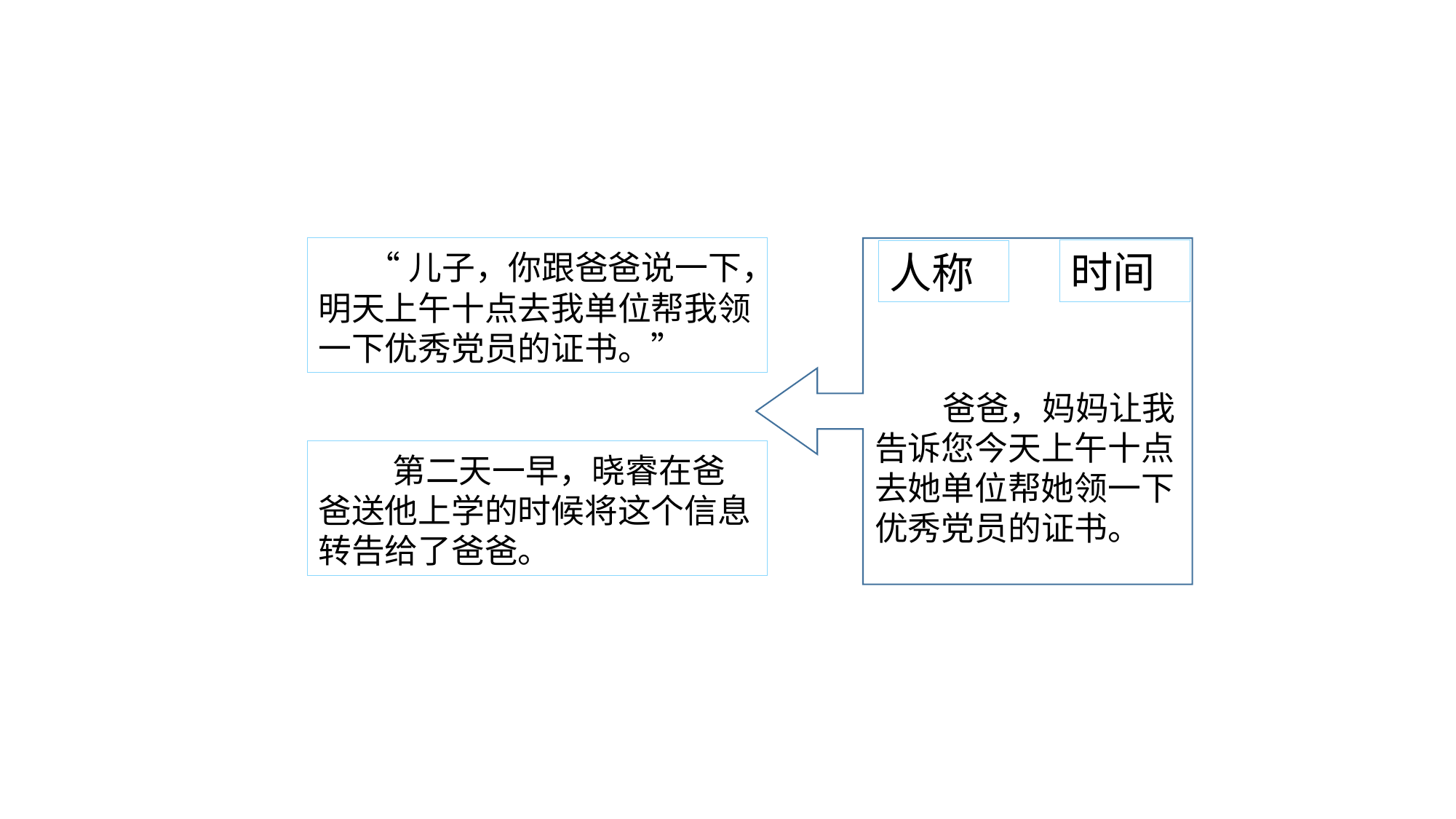

“儿子，你跟爸爸说一下，明天上午十点去我单位帮我领一下优秀党员的证书。”

时间
人称
        爸爸，妈妈让我告诉您今天上午十点去她单位帮她领一下优秀党员的证书。
        第二天一早，晓睿在爸爸送他上学的时候将这个信息转告给了爸爸。